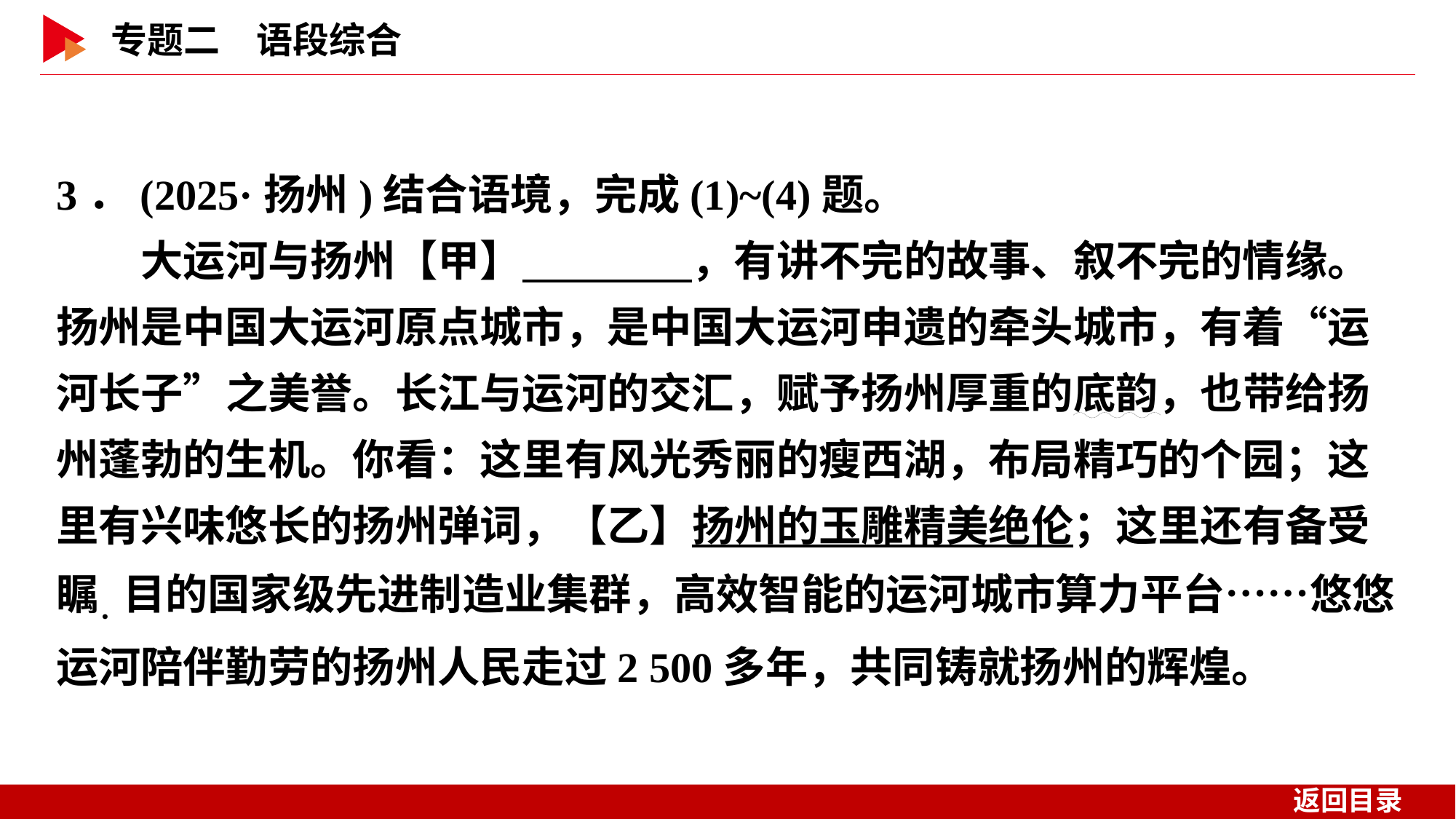

3．(2025·扬州)结合语境，完成(1)~(4)题。
　　大运河与扬州【甲】　　　　，有讲不完的故事、叙不完的情缘。扬州是中国大运河原点城市，是中国大运河申遗的牵头城市，有着“运河长子”之美誉。长江与运河的交汇，赋予扬州厚重的底韵，也带给扬州蓬勃的生机。你看：这里有风光秀丽的瘦西湖，布局精巧的个园；这里有兴味悠长的扬州弹词，【乙】扬州的玉雕精美绝伦；这里还有备受瞩．目的国家级先进制造业集群，高效智能的运河城市算力平台……悠悠运河陪伴勤劳的扬州人民走过2 500多年，共同铸就扬州的辉煌。